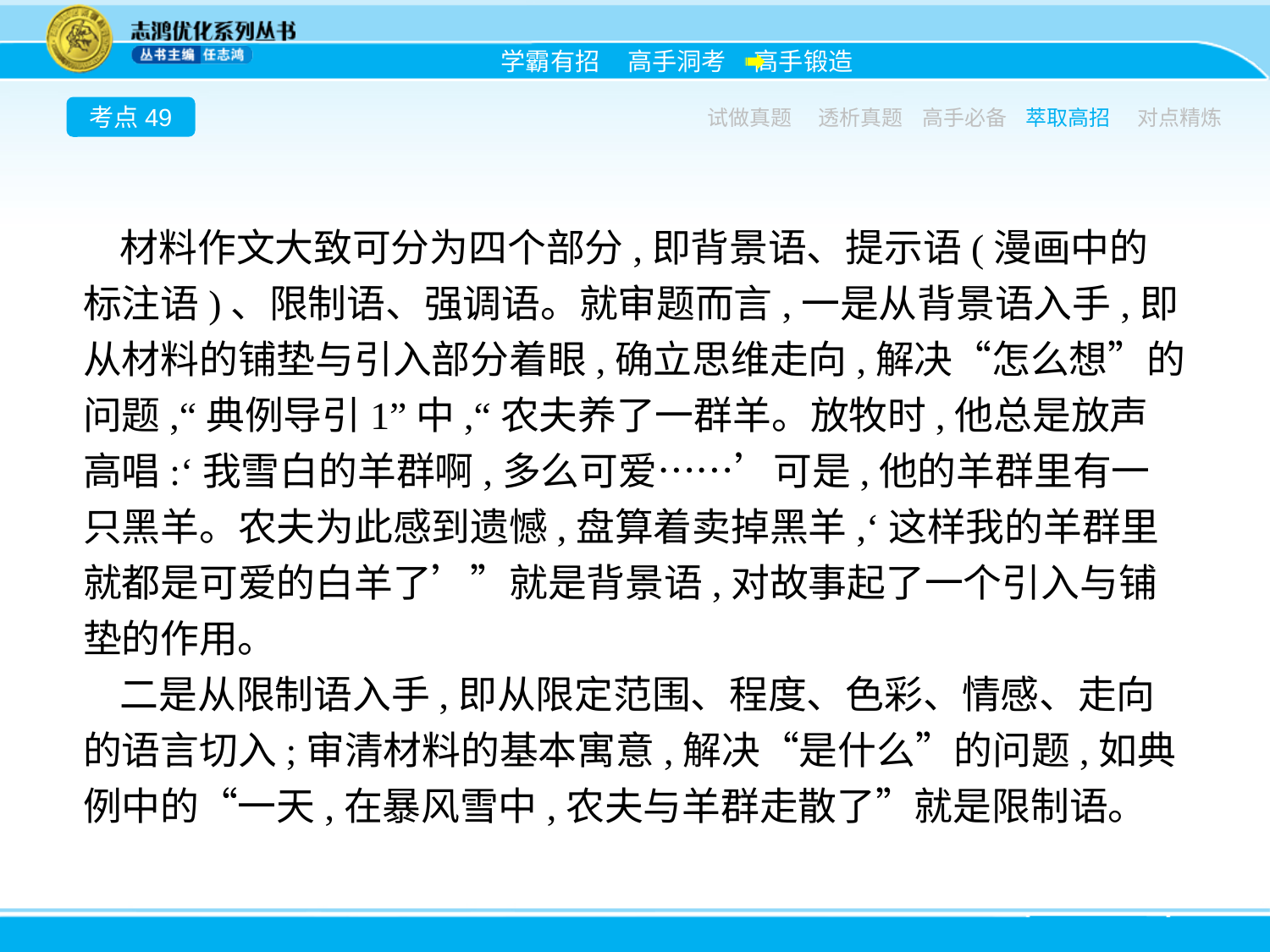

考点49
试做真题
透析真题
高手必备
萃取高招
对点精炼
材料作文大致可分为四个部分,即背景语、提示语(漫画中的标注语)、限制语、强调语。就审题而言,一是从背景语入手,即从材料的铺垫与引入部分着眼,确立思维走向,解决“怎么想”的问题,“典例导引1”中,“农夫养了一群羊。放牧时,他总是放声高唱:‘我雪白的羊群啊,多么可爱……’可是,他的羊群里有一只黑羊。农夫为此感到遗憾,盘算着卖掉黑羊,‘这样我的羊群里就都是可爱的白羊了’”就是背景语,对故事起了一个引入与铺垫的作用。
二是从限制语入手,即从限定范围、程度、色彩、情感、走向的语言切入;审清材料的基本寓意,解决“是什么”的问题,如典例中的“一天,在暴风雪中,农夫与羊群走散了”就是限制语。